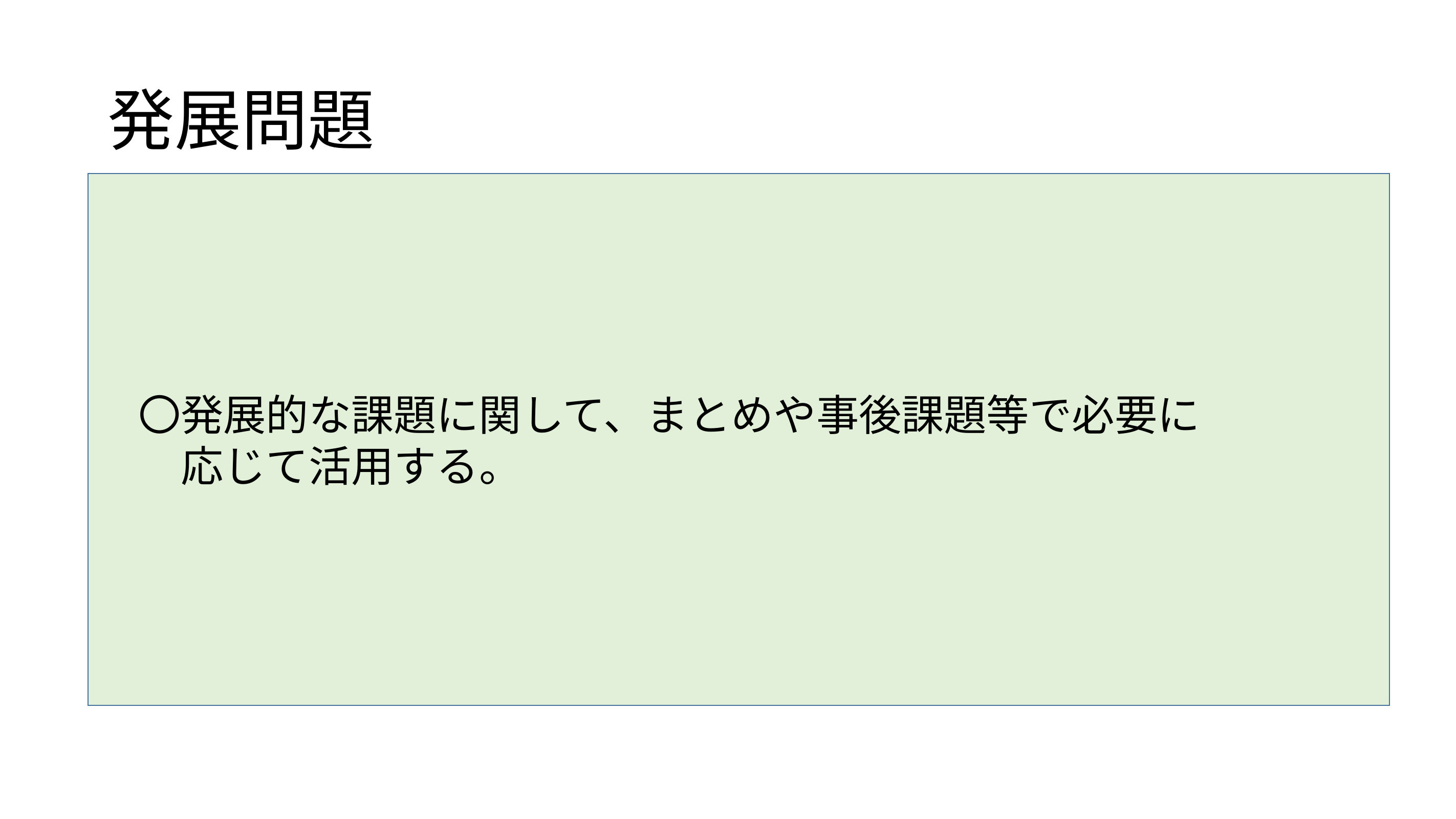

# 発展問題
　〇発展的な課題に関して、まとめや事後課題等で必要に
　　応じて活用する。
1821年のギリシア独立戦争以降のロシアの南下政策の経緯について、どのようにしてクリミア戦争に至ったか、南下政策の成否に着目して説明せよ。
クリミア戦争の参加国を指摘しつつ、その結果や影響について国際秩序の変化に着目して説明せよ。
19世紀後半のロシアにおける近代化について、農奴解放令の内容や影響に触れながら、ツァーリを中心とする専制政治が根強く残った理由を説明せよ。